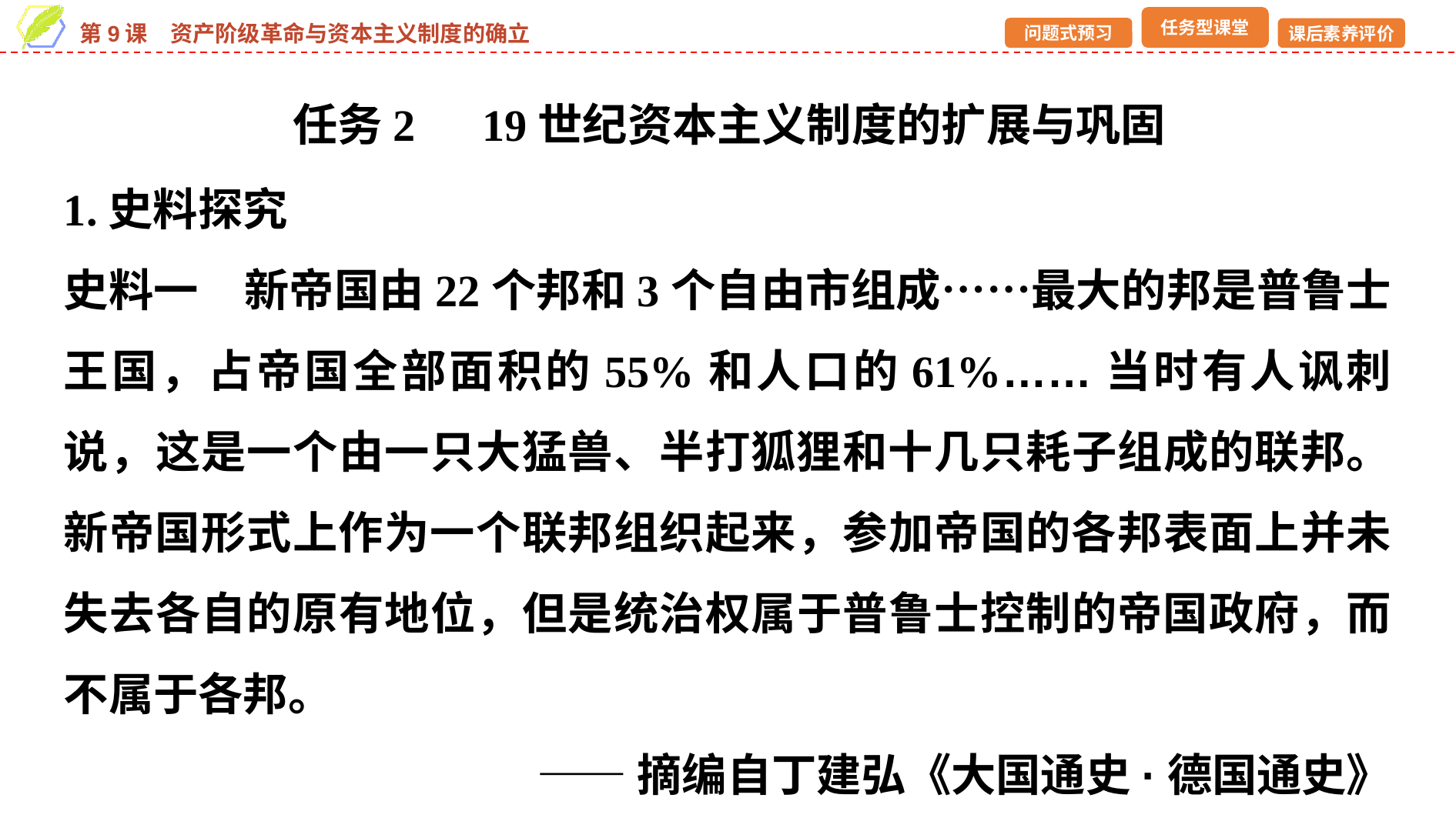

任务2　19世纪资本主义制度的扩展与巩固
1.史料探究
史料一　新帝国由22个邦和3个自由市组成……最大的邦是普鲁士王国，占帝国全部面积的55%和人口的61%……当时有人讽刺说，这是一个由一只大猛兽、半打狐狸和十几只耗子组成的联邦。新帝国形式上作为一个联邦组织起来，参加帝国的各邦表面上并未失去各自的原有地位，但是统治权属于普鲁士控制的帝国政府，而不属于各邦。
——摘编自丁建弘《大国通史·德国通史》